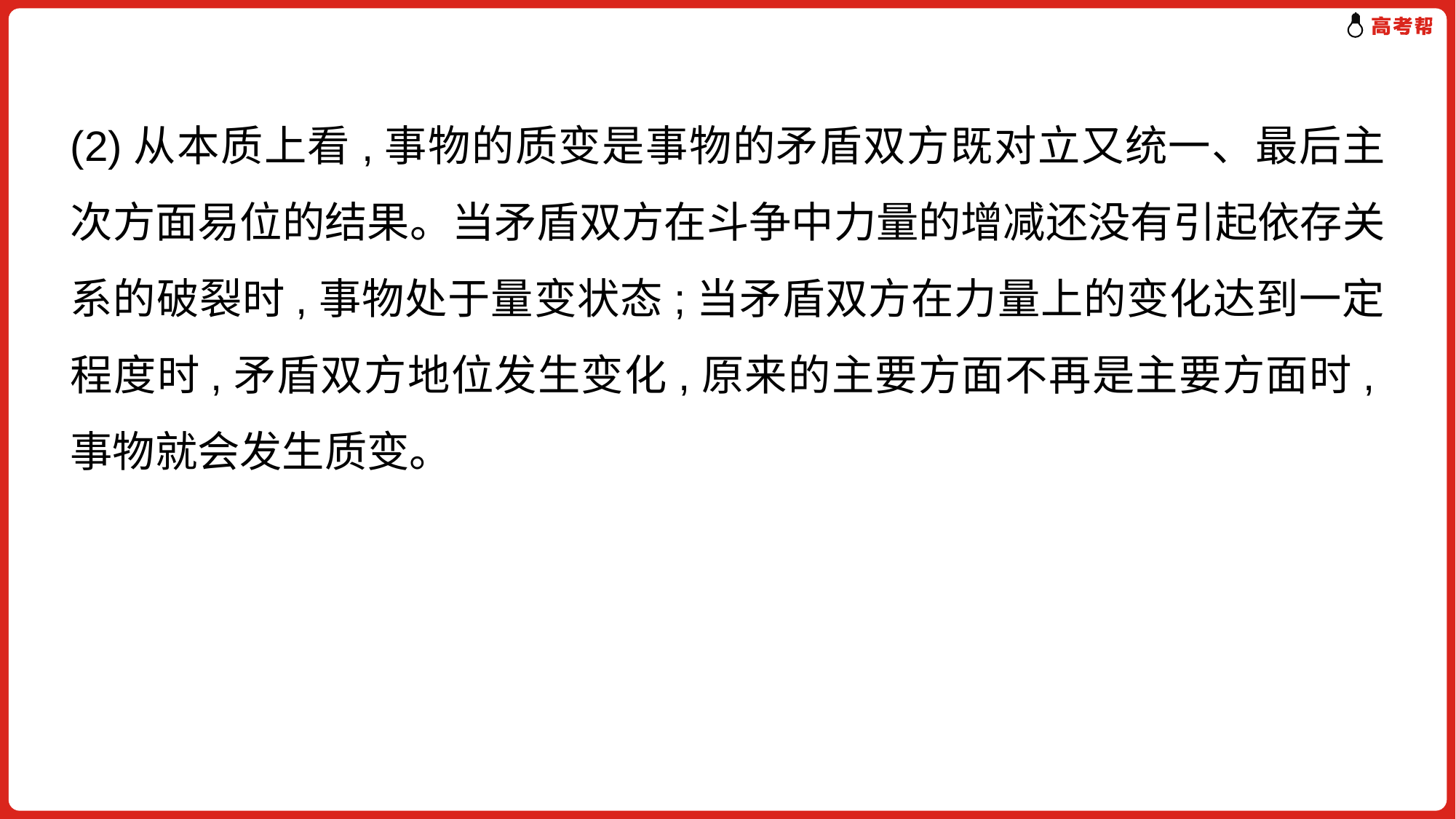

(2)从本质上看,事物的质变是事物的矛盾双方既对立又统一、最后主次方面易位的结果。当矛盾双方在斗争中力量的增减还没有引起依存关系的破裂时,事物处于量变状态;当矛盾双方在力量上的变化达到一定程度时,矛盾双方地位发生变化,原来的主要方面不再是主要方面时,事物就会发生质变。